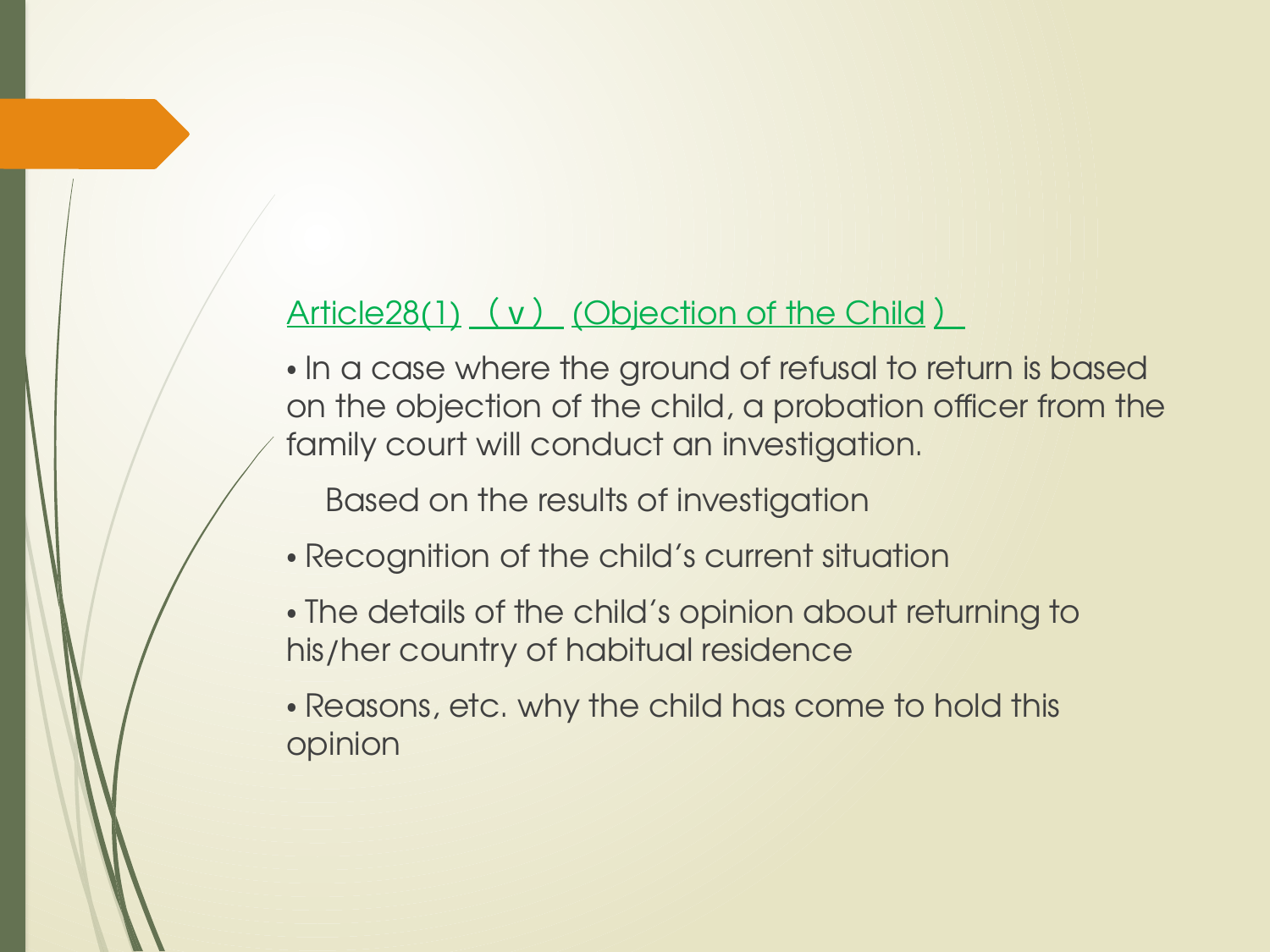

#
Article28(1)（ⅴ）(Objection of the Child）
・In a case where the ground of refusal to return is based on the objection of the child, a probation officer from the family court will conduct an investigation.
　Based on the results of investigation
・Recognition of the child’s current situation
・The details of the child’s opinion about returning to his/her country of habitual residence
・Reasons, etc. why the child has come to hold this opinion